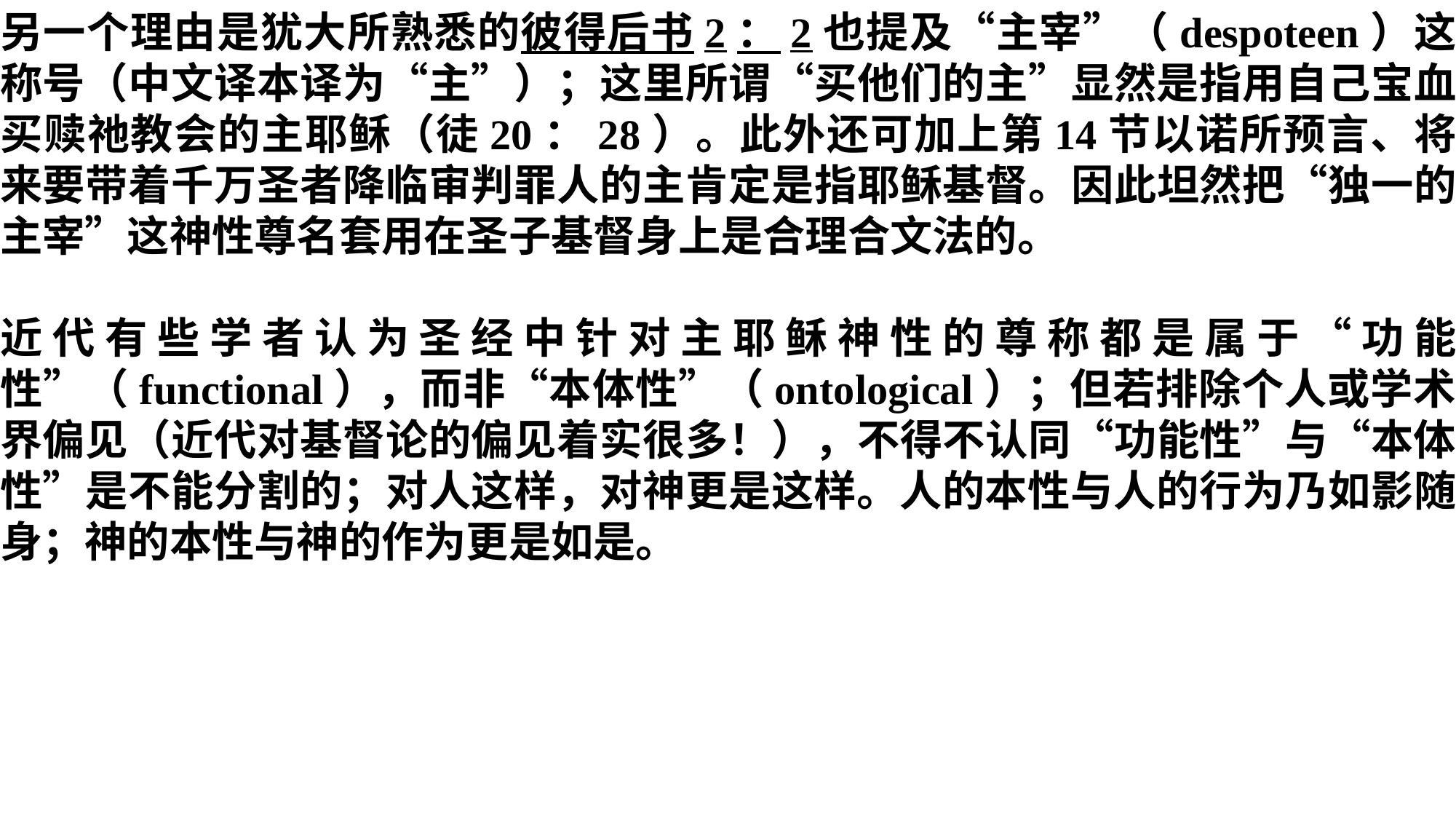

另一个理由是犹大所熟悉的彼得后书2：2也提及“主宰”（despoteen）这称号（中文译本译为“主”）；这里所谓“买他们的主”显然是指用自己宝血买赎祂教会的主耶稣（徒20：28）。此外还可加上第14节以诺所预言、将来要带着千万圣者降临审判罪人的主肯定是指耶稣基督。因此坦然把“独一的主宰”这神性尊名套用在圣子基督身上是合理合文法的。

近代有些学者认为圣经中针对主耶稣神性的尊称都是属于“功能性”（functional），而非“本体性”（ontological）；但若排除个人或学术界偏见（近代对基督论的偏见着实很多！），不得不认同“功能性”与“本体性”是不能分割的；对人这样，对神更是这样。人的本性与人的行为乃如影随身；神的本性与神的作为更是如是。